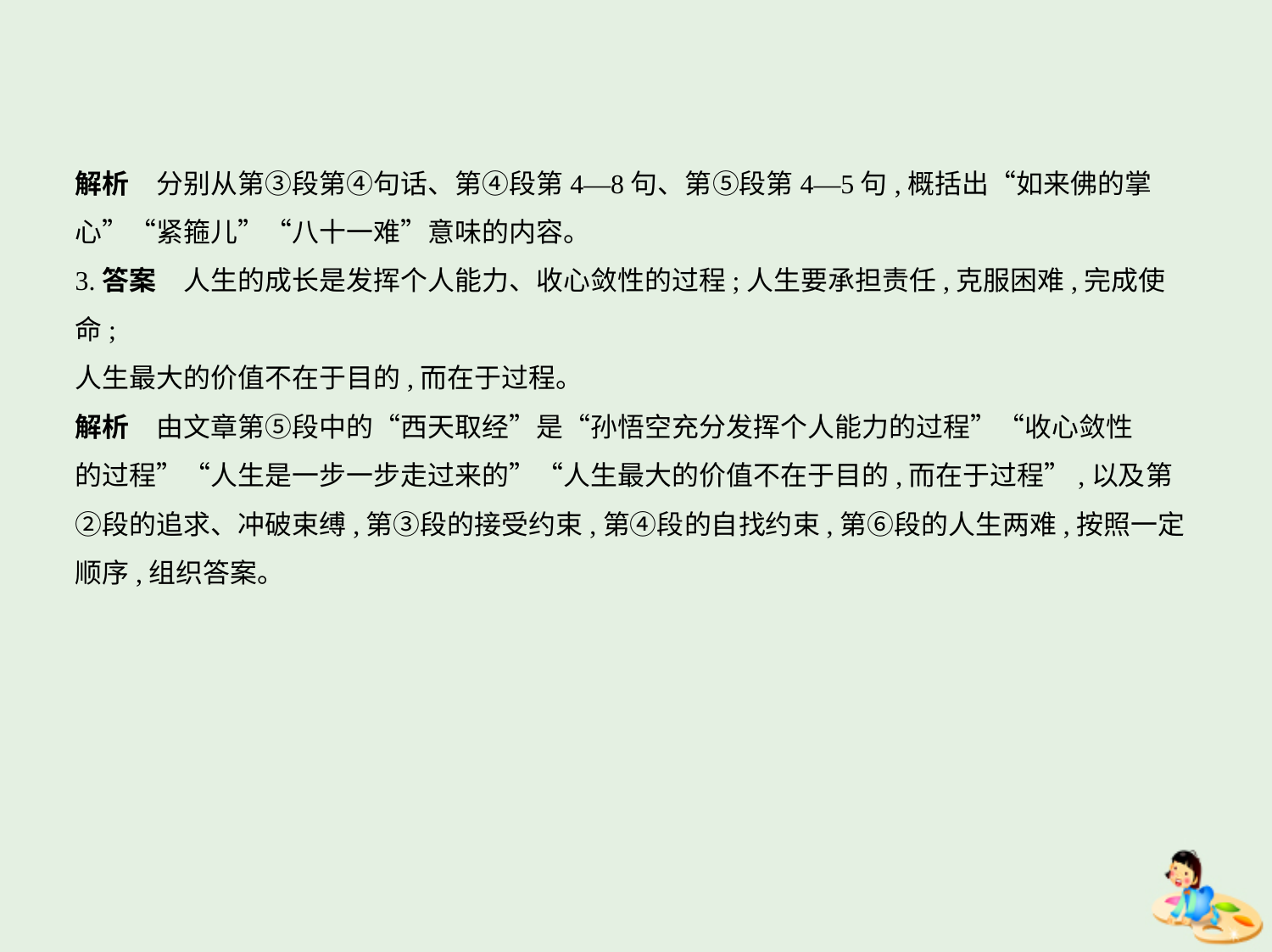

解析　分别从第③段第④句话、第④段第4—8句、第⑤段第4—5句,概括出“如来佛的掌
心”“紧箍儿”“八十一难”意味的内容。
3.答案　人生的成长是发挥个人能力、收心敛性的过程;人生要承担责任,克服困难,完成使命;
人生最大的价值不在于目的,而在于过程。
解析　由文章第⑤段中的“西天取经”是“孙悟空充分发挥个人能力的过程”“收心敛性
的过程”“人生是一步一步走过来的”“人生最大的价值不在于目的,而在于过程”,以及第
②段的追求、冲破束缚,第③段的接受约束,第④段的自找约束,第⑥段的人生两难,按照一定
顺序,组织答案。